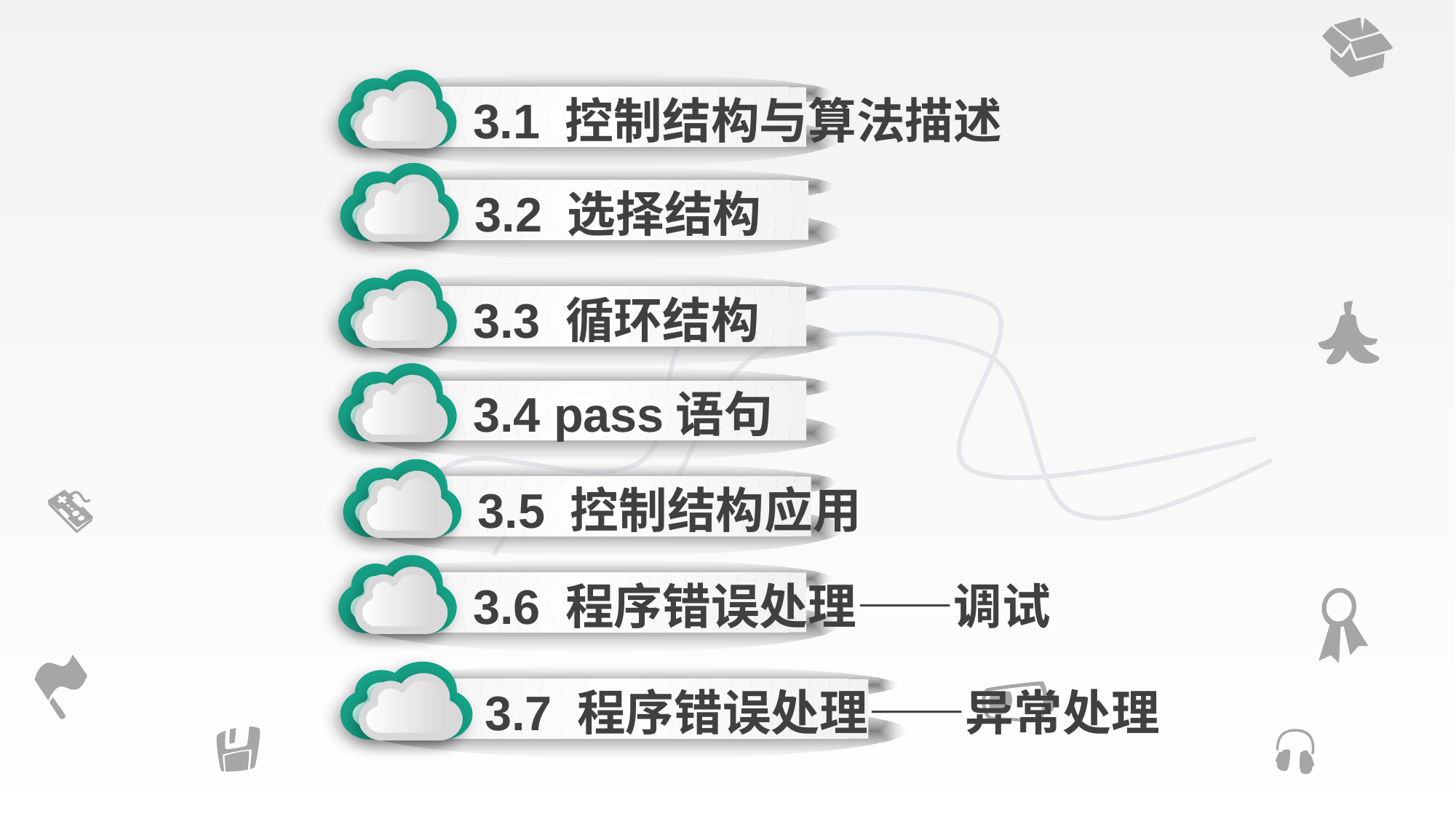

3.1 控制结构与算法描述

3.2 选择结构

3.3 循环结构

3.4 pass语句

3.5 控制结构应用

3.6 程序错误处理——调试

3.7 程序错误处理——异常处理